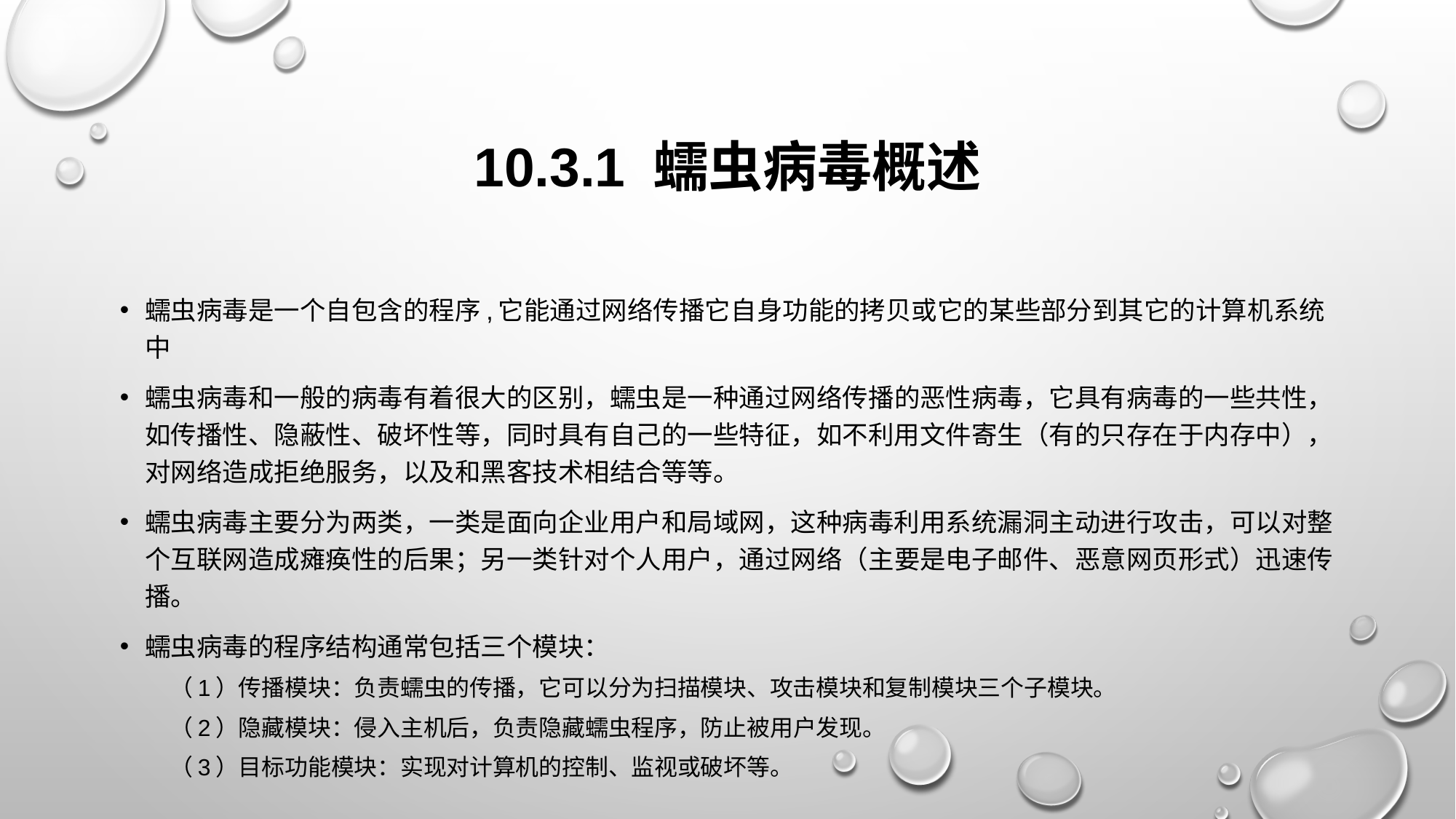

# 10.3.1 蠕虫病毒概述
蠕虫病毒是一个自包含的程序,它能通过网络传播它自身功能的拷贝或它的某些部分到其它的计算机系统中
蠕虫病毒和一般的病毒有着很大的区别，蠕虫是一种通过网络传播的恶性病毒，它具有病毒的一些共性，如传播性、隐蔽性、破坏性等，同时具有自己的一些特征，如不利用文件寄生（有的只存在于内存中），对网络造成拒绝服务，以及和黑客技术相结合等等。
蠕虫病毒主要分为两类，一类是面向企业用户和局域网，这种病毒利用系统漏洞主动进行攻击，可以对整个互联网造成瘫痪性的后果；另一类针对个人用户，通过网络（主要是电子邮件、恶意网页形式）迅速传播。
蠕虫病毒的程序结构通常包括三个模块：
（1）传播模块：负责蠕虫的传播，它可以分为扫描模块、攻击模块和复制模块三个子模块。
（2）隐藏模块：侵入主机后，负责隐藏蠕虫程序，防止被用户发现。
（3）目标功能模块：实现对计算机的控制、监视或破坏等。